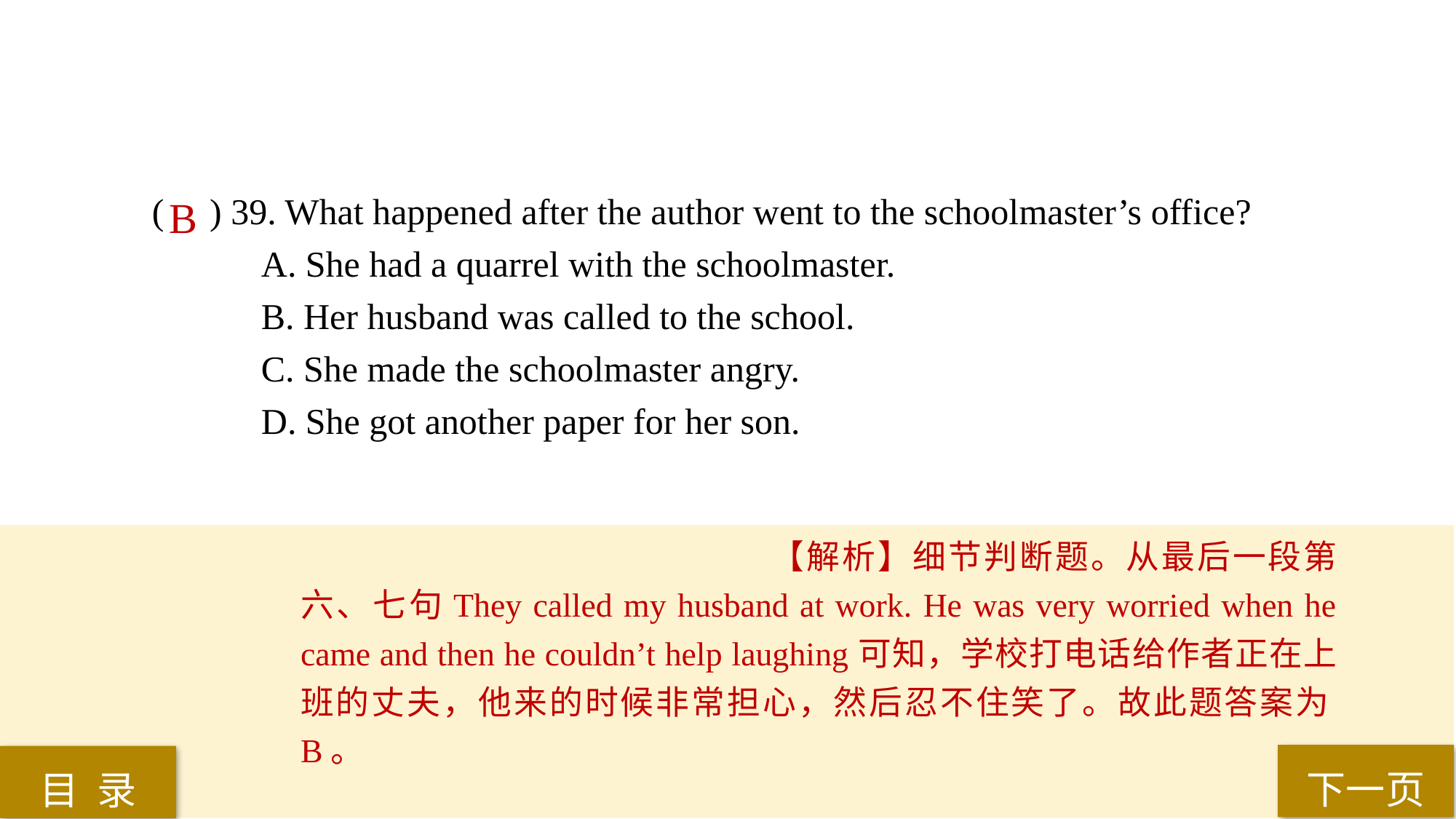

(     ) 39. What happened after the author went to the schoolmaster’s office?
A. She had a quarrel with the schoolmaster.
B. Her husband was called to the school.
C. She made the schoolmaster angry.
D. She got another paper for her son.
B
【解析】细节判断题。从最后一段第六、七句They called my husband at work. He was very worried when he came and then he couldn’t help laughing可知，学校打电话给作者正在上班的丈夫，他来的时候非常担心，然后忍不住笑了。故此题答案为B。